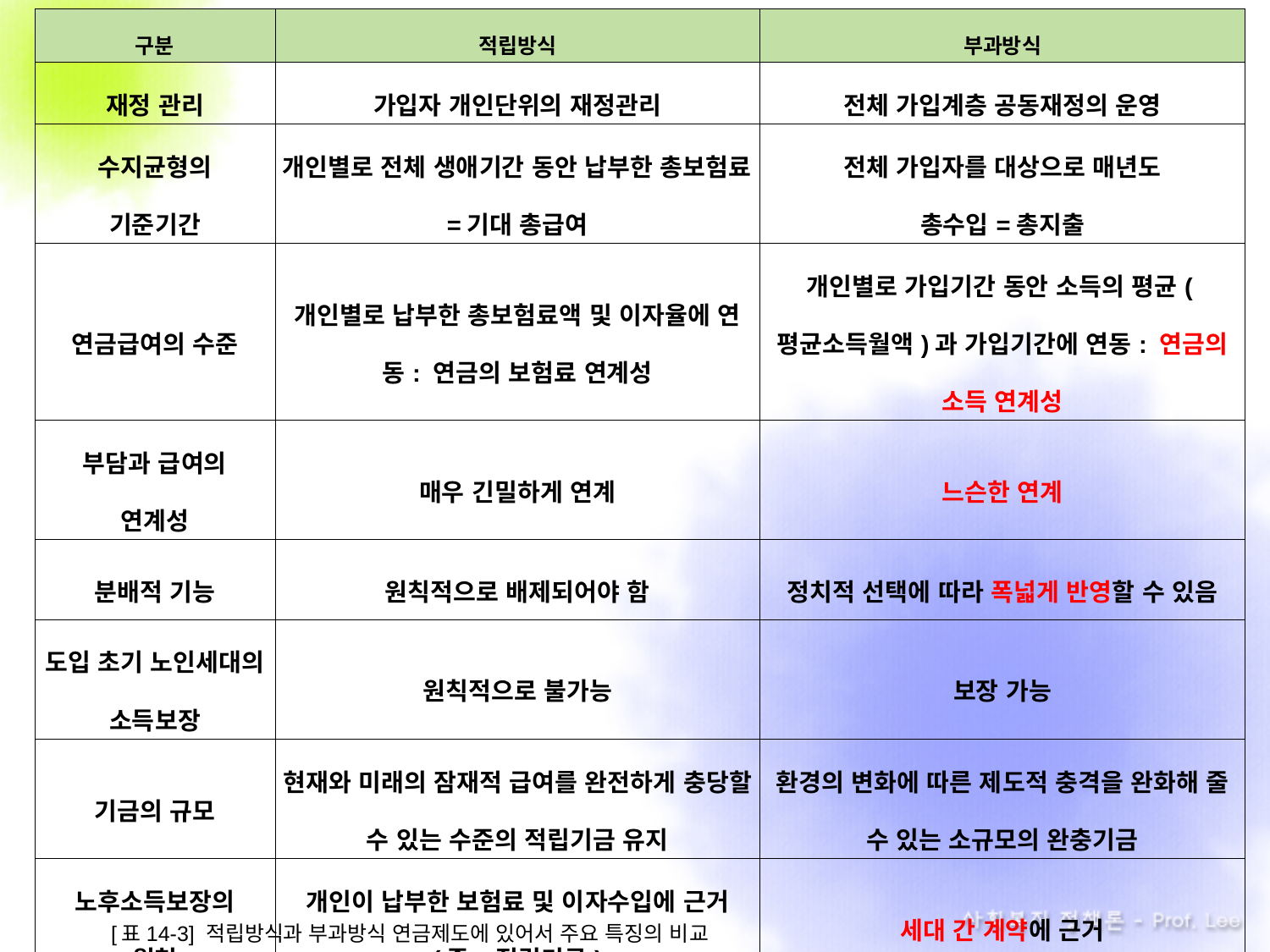

| 구분 | 적립방식 | 부과방식 |
| --- | --- | --- |
| 재정 관리 | 가입자 개인단위의 재정관리 | 전체 가입계층 공동재정의 운영 |
| 수지균형의 기준기간 | 개인별로 전체 생애기간 동안 납부한 총보험료=기대 총급여 | 전체 가입자를 대상으로 매년도 총수입=총지출 |
| 연금급여의 수준 | 개인별로 납부한 총보험료액 및 이자율에 연동: 연금의 보험료 연계성 | 개인별로 가입기간 동안 소득의 평균(평균소득월액)과 가입기간에 연동: 연금의 소득 연계성 |
| 부담과 급여의 연계성 | 매우 긴밀하게 연계 | 느슨한 연계 |
| 분배적 기능 | 원칙적으로 배제되어야 함 | 정치적 선택에 따라 폭넓게 반영할 수 있음 |
| 도입 초기 노인세대의 소득보장 | 원칙적으로 불가능 | 보장 가능 |
| 기금의 규모 | 현재와 미래의 잠재적 급여를 완전하게 충당할 수 있는 수준의 적립기금 유지 | 환경의 변화에 따른 제도적 충격을 완화해 줄 수 있는 소규모의 완충기금 |
| 노후소득보장의 원천 | 개인이 납부한 보험료 및 이자수입에 근거 (즉, 적립기금) | 세대 간 계약에 근거 |
| 관리운영 | 민간 상업보험 | 공적 연금제도 |
[표14-3] 적립방식과 부과방식 연금제도에 있어서 주요 특징의 비교